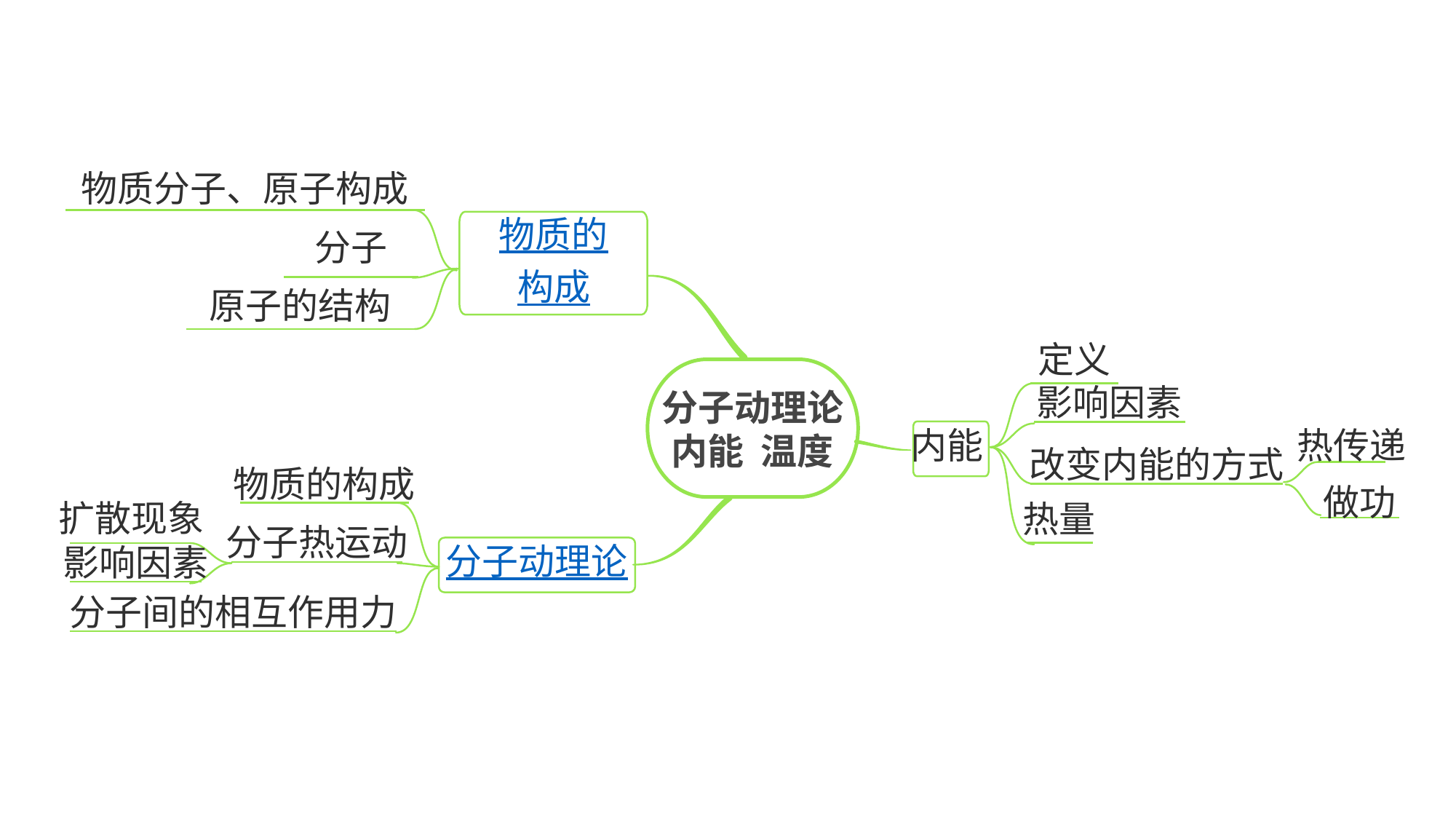

物质分子、原子构成

物质的
构成

分子

原子的结构

定义

分子动理论
内能  温度
影响因素

内能

热传递

改变内能的方式

分子动理论
物质的构成

做功

扩散现象

热量

分子热运动

影响因素

分子间的相互作用力